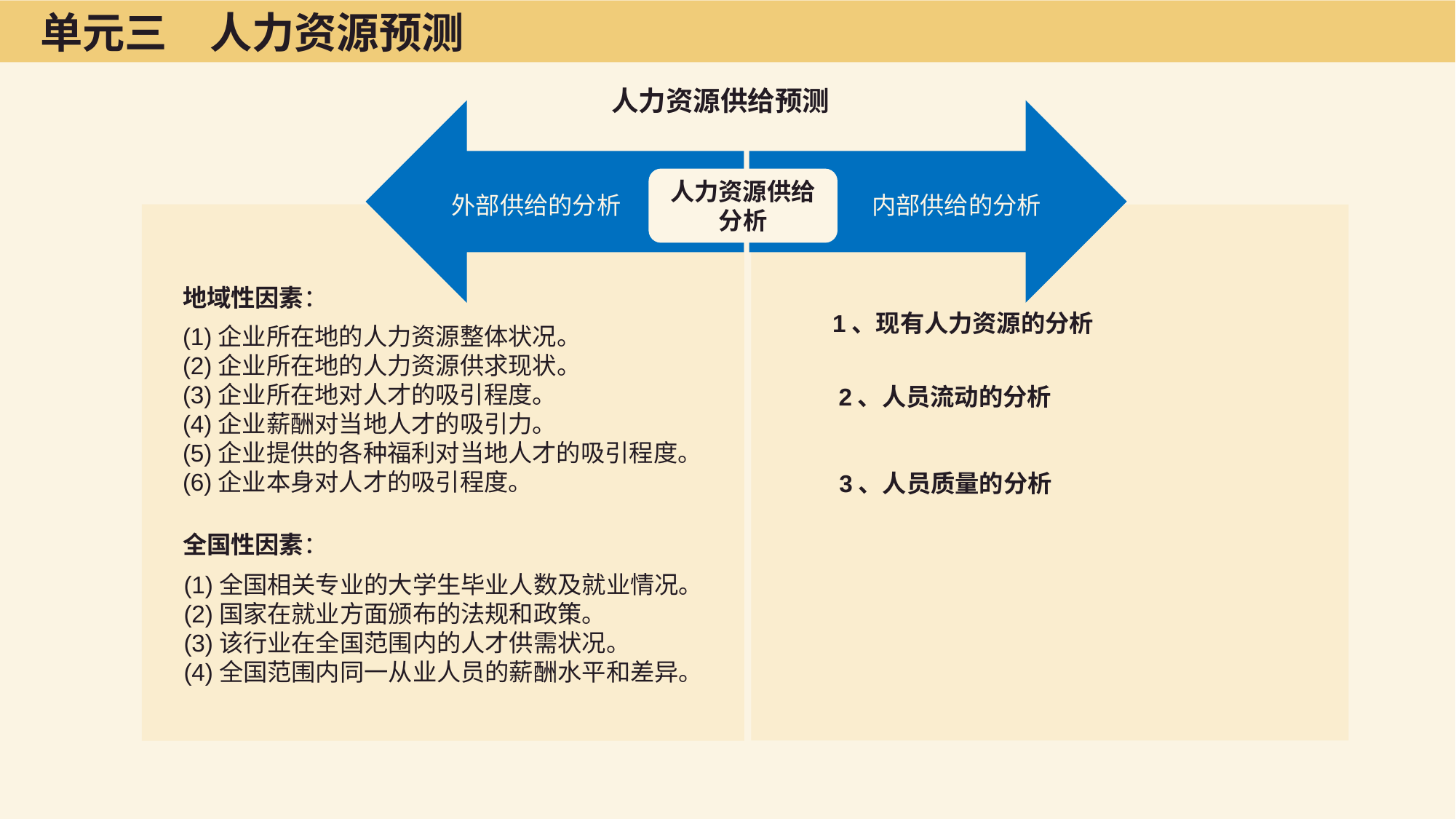

单元三　人力资源预测
人力资源供给预测
外部供给的分析
内部供给的分析
人力资源供给分析

地域性因素：
(1)企业所在地的人力资源整体状况。
(2)企业所在地的人力资源供求现状。
(3)企业所在地对人才的吸引程度。
(4)企业薪酬对当地人才的吸引力。
(5)企业提供的各种福利对当地人才的吸引程度。
(6)企业本身对人才的吸引程度。
全国性因素：
(1)全国相关专业的大学生毕业人数及就业情况。
(2)国家在就业方面颁布的法规和政策。
(3)该行业在全国范围内的人才供需状况。
(4)全国范围内同一从业人员的薪酬水平和差异。
1、现有人力资源的分析
2、人员流动的分析
3、人员质量的分析